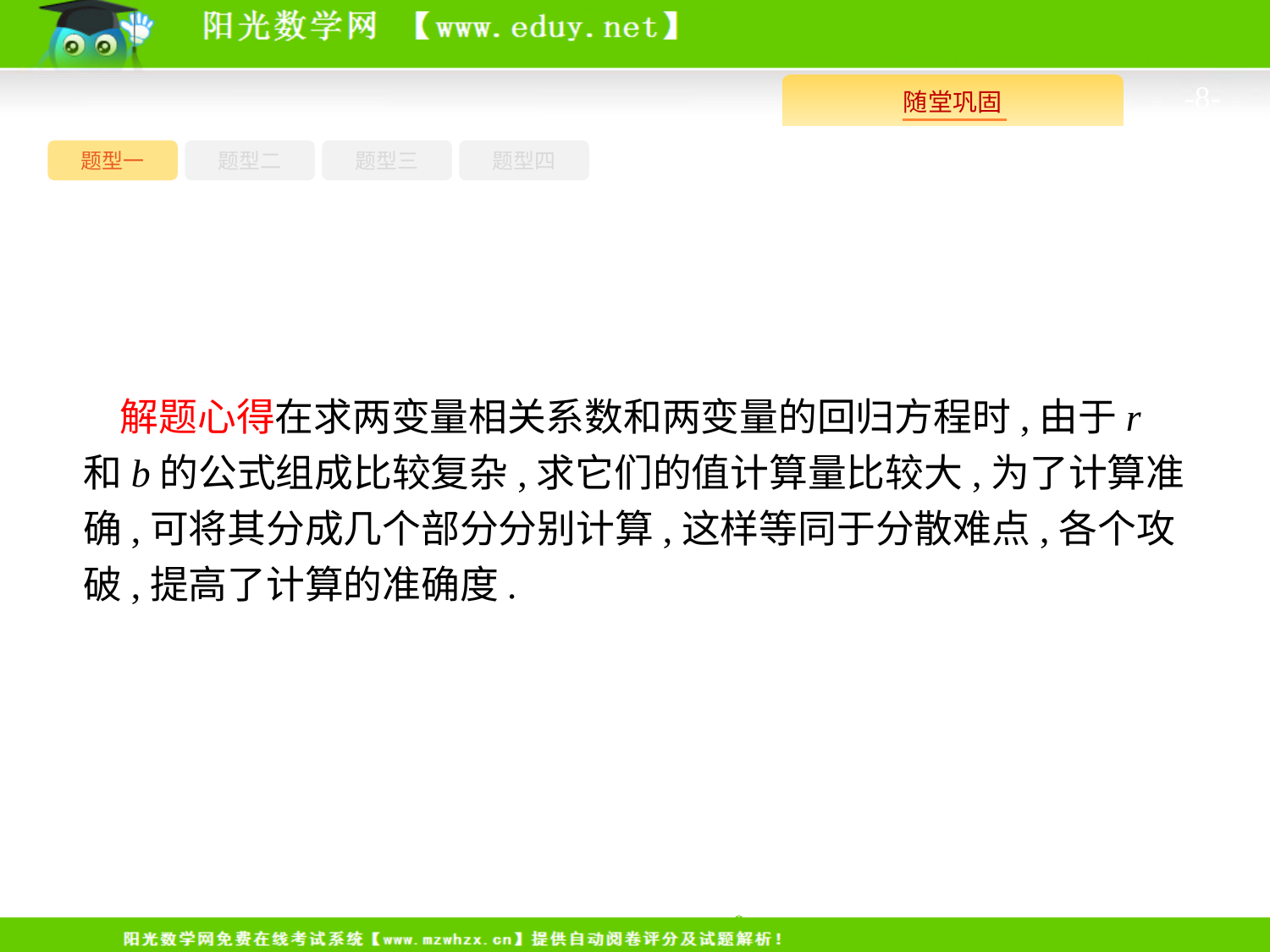

-8-
题型四
题型一
题型三
题型二
解题心得在求两变量相关系数和两变量的回归方程时,由于r和b的公式组成比较复杂,求它们的值计算量比较大,为了计算准确,可将其分成几个部分分别计算,这样等同于分散难点,各个攻破,提高了计算的准确度.